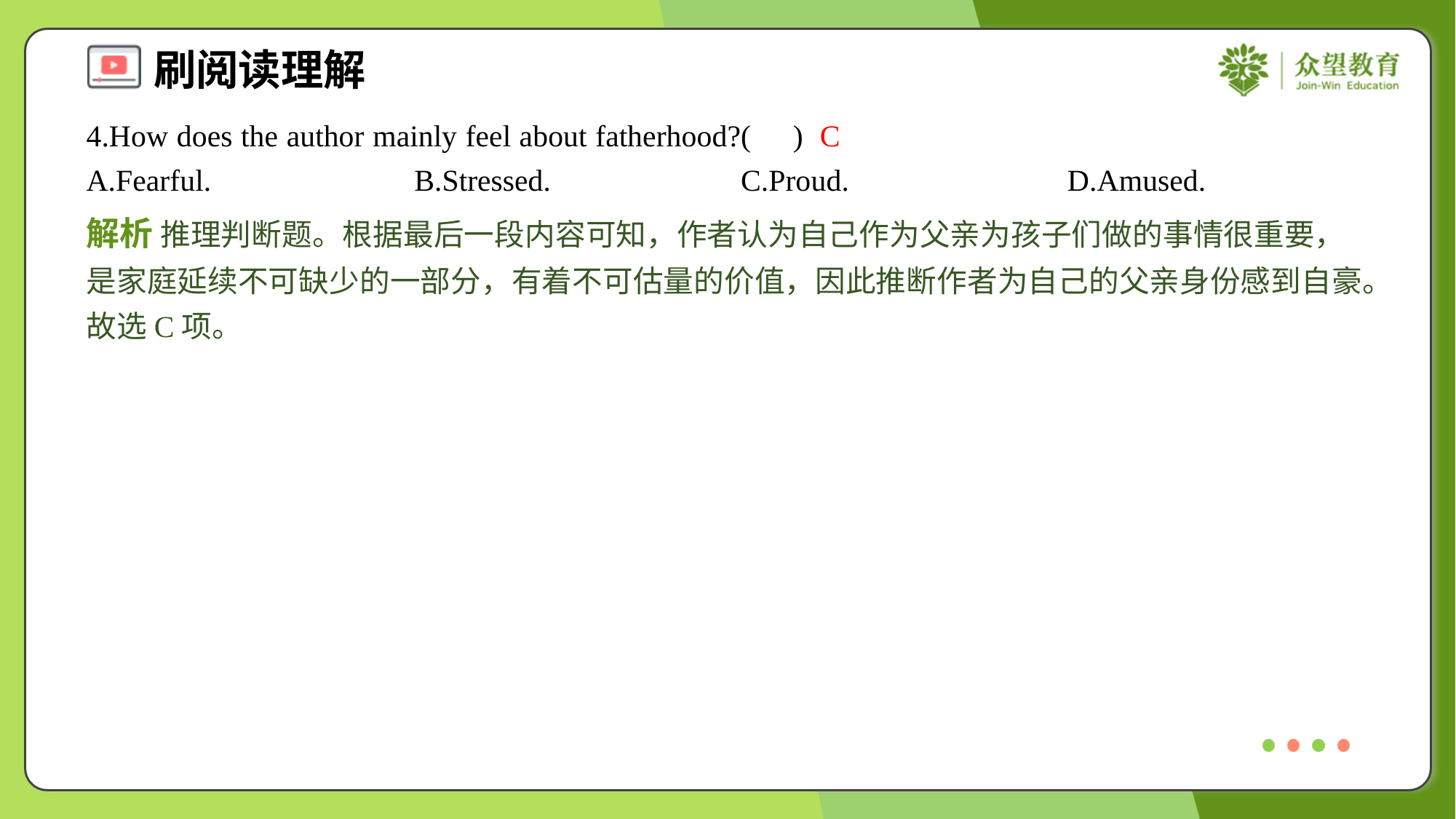

4.How does the author mainly feel about fatherhood?(     )
C
A.Fearful.	B.Stressed.	C.Proud.	D.Amused.
解析 推理判断题。根据最后一段内容可知，作者认为自己作为父亲为孩子们做的事情很重要，是家庭延续不可缺少的一部分，有着不可估量的价值，因此推断作者为自己的父亲身份感到自豪。故选C项。